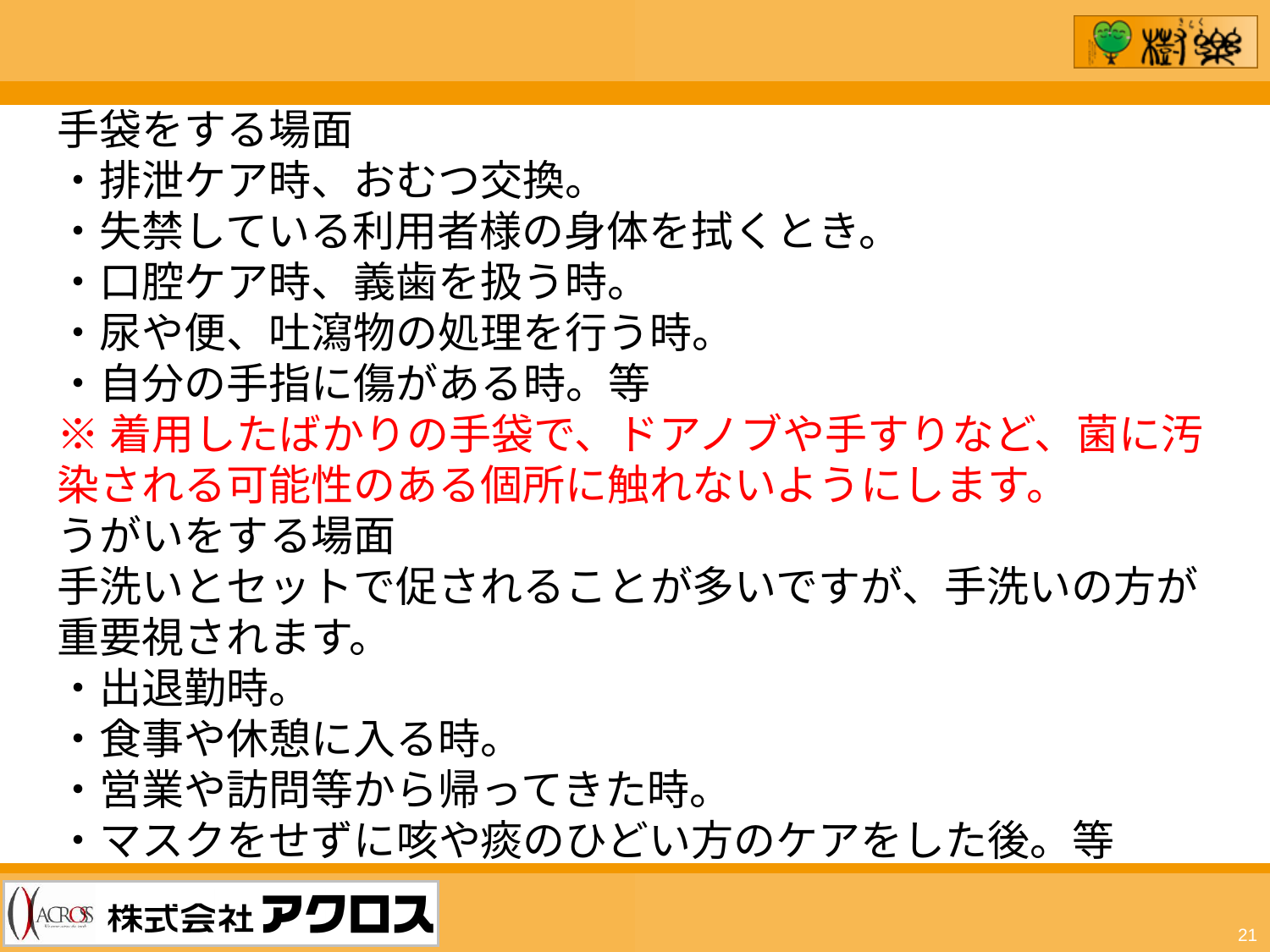

手袋をする場面
・排泄ケア時、おむつ交換。
・失禁している利用者様の身体を拭くとき。
・口腔ケア時、義歯を扱う時。
・尿や便、吐瀉物の処理を行う時。
・自分の手指に傷がある時。等
※着用したばかりの手袋で、ドアノブや手すりなど、菌に汚染される可能性のある個所に触れないようにします。
うがいをする場面
手洗いとセットで促されることが多いですが、手洗いの方が重要視されます。
・出退勤時。
・食事や休憩に入る時。
・営業や訪問等から帰ってきた時。
・マスクをせずに咳や痰のひどい方のケアをした後。等
21